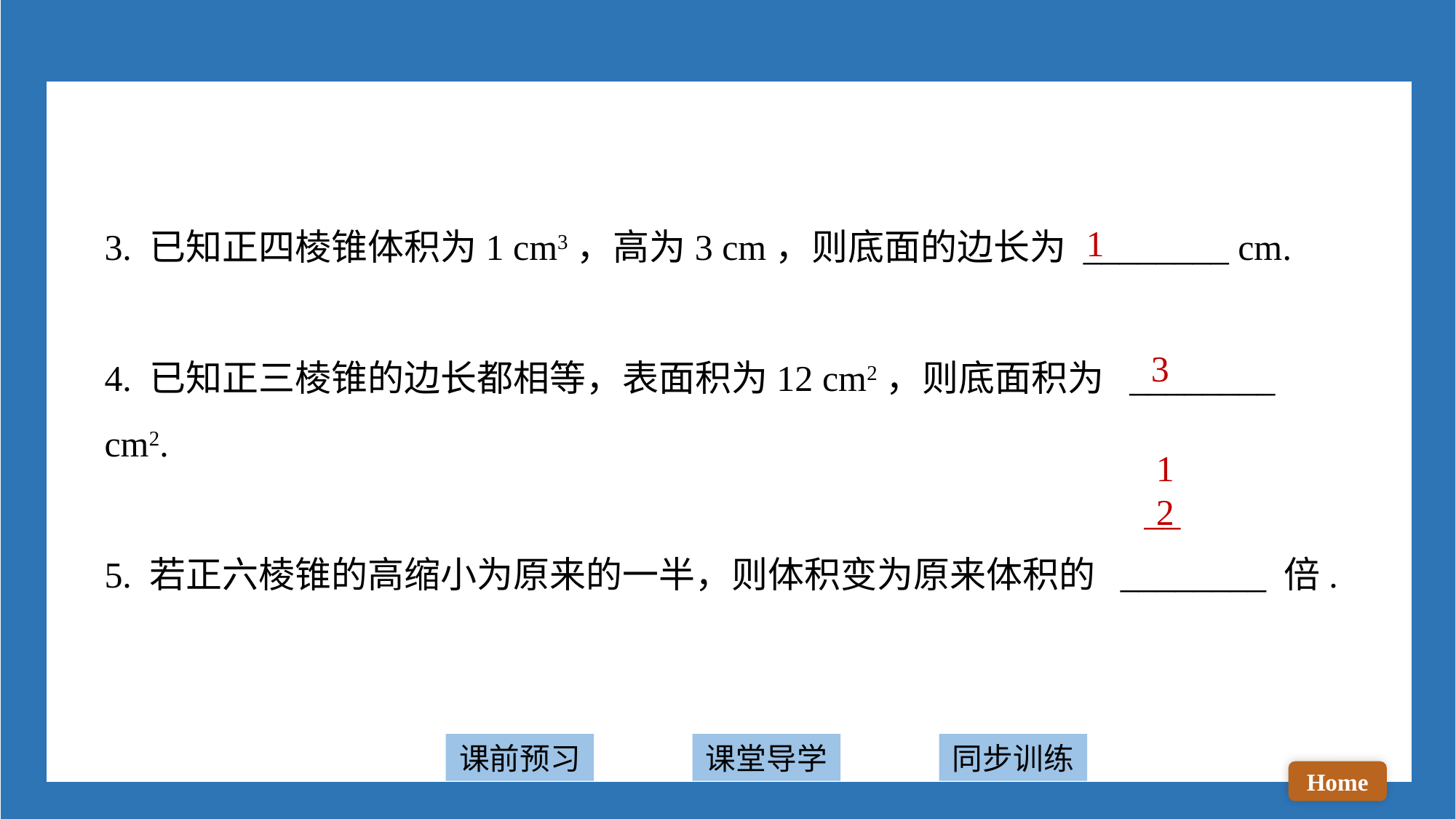

3. 已知正四棱锥体积为1 cm3，高为3 cm，则底面的边长为 ________ cm.

4. 已知正三棱锥的边长都相等，表面积为12 cm2，则底面积为  ________ cm2.

5. 若正六棱锥的高缩小为原来的一半，则体积变为原来体积的  ________ 倍.
1
3
1
2
__